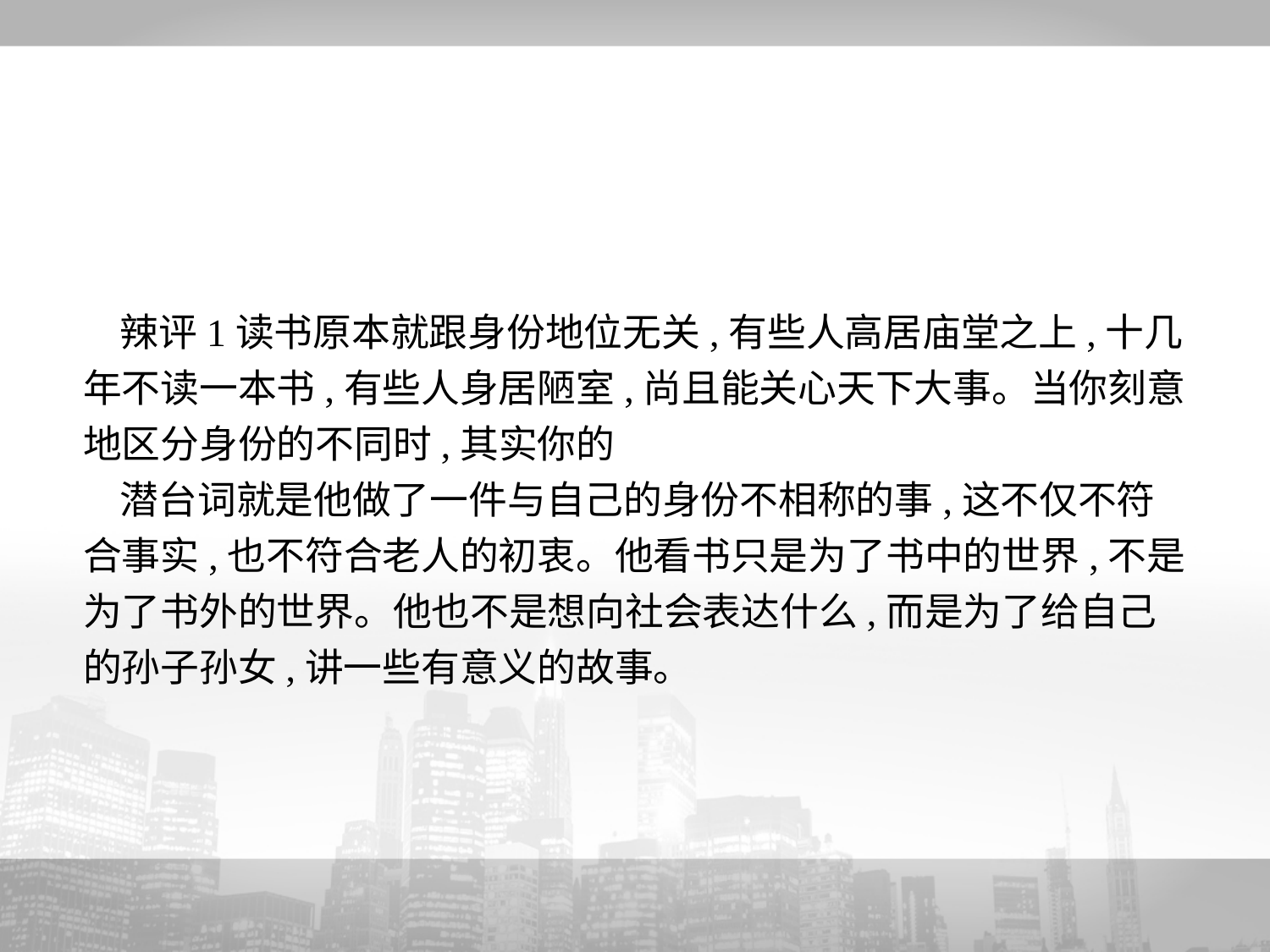

辣评1读书原本就跟身份地位无关,有些人高居庙堂之上,十几年不读一本书,有些人身居陋室,尚且能关心天下大事。当你刻意地区分身份的不同时,其实你的
潜台词就是他做了一件与自己的身份不相称的事,这不仅不符合事实,也不符合老人的初衷。他看书只是为了书中的世界,不是为了书外的世界。他也不是想向社会表达什么,而是为了给自己的孙子孙女,讲一些有意义的故事。